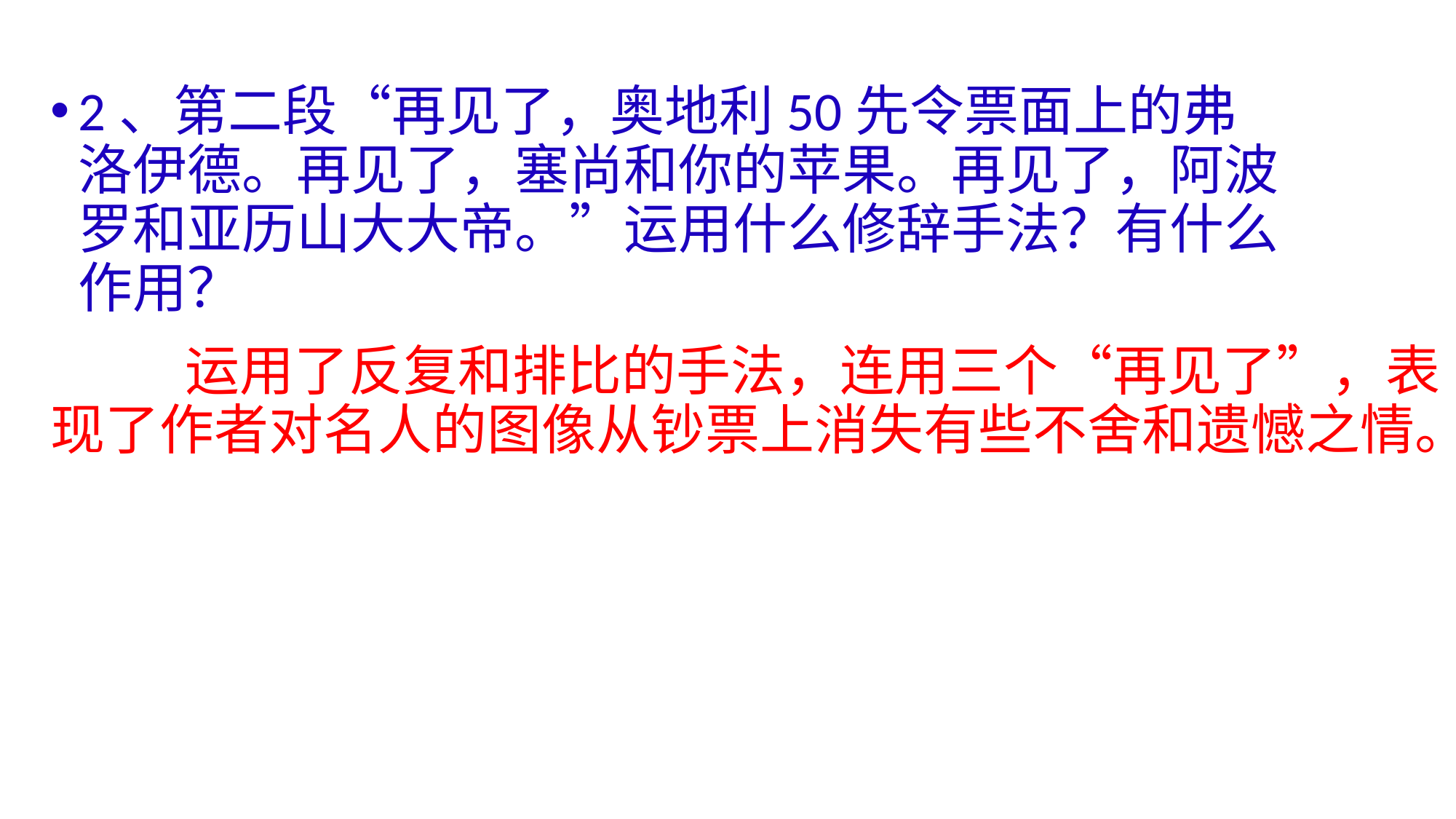

2、第二段“再见了，奥地利50先令票面上的弗洛伊德。再见了，塞尚和你的苹果。再见了，阿波罗和亚历山大大帝。”运用什么修辞手法？有什么作用？

          运用了反复和排比的手法，连用三个“再见了”，表现了作者对名人的图像从钞票上消失有些不舍和遗憾之情。